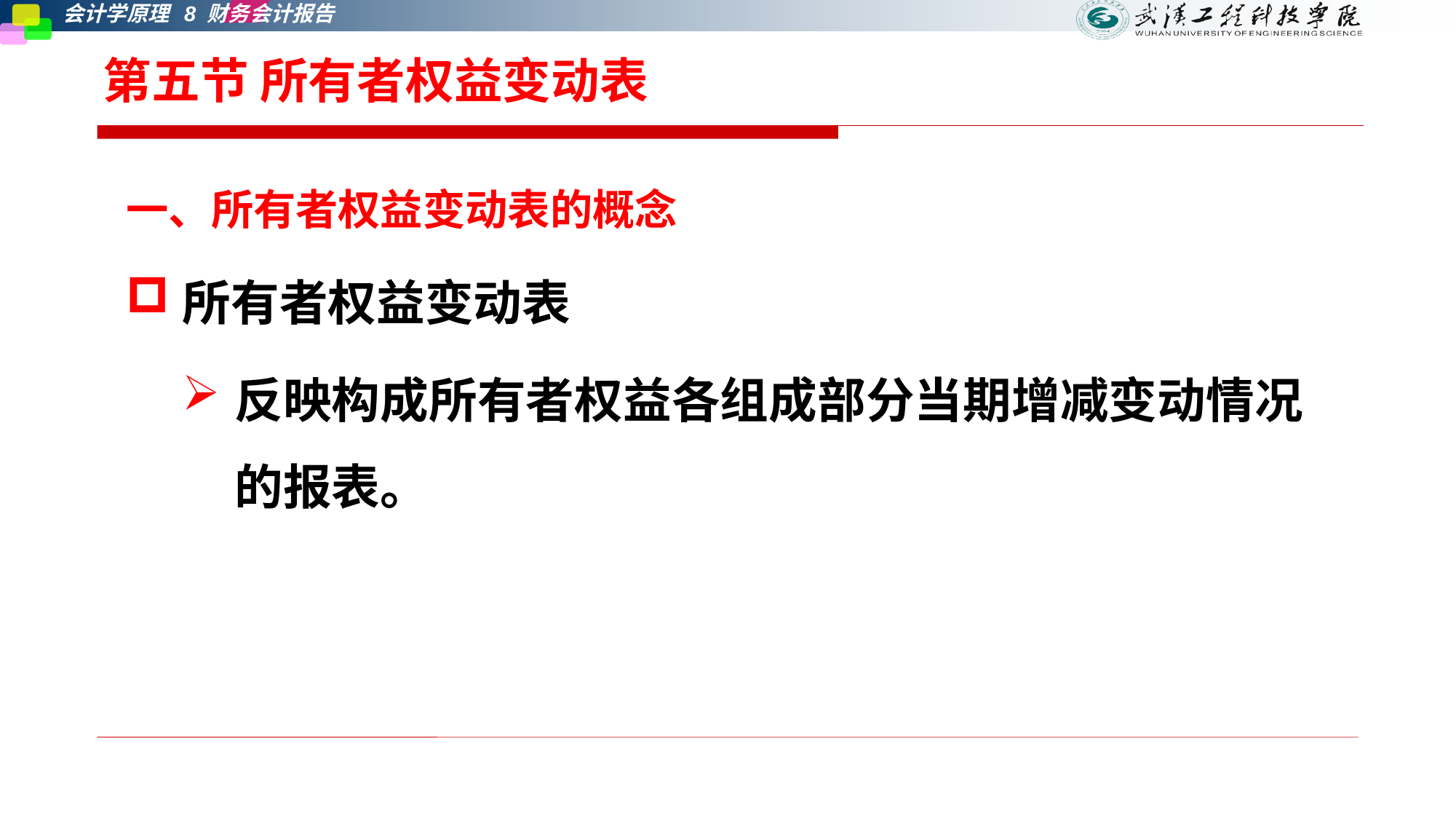

# 第五节 所有者权益变动表
一、所有者权益变动表的概念
所有者权益变动表
反映构成所有者权益各组成部分当期增减变动情况的报表。